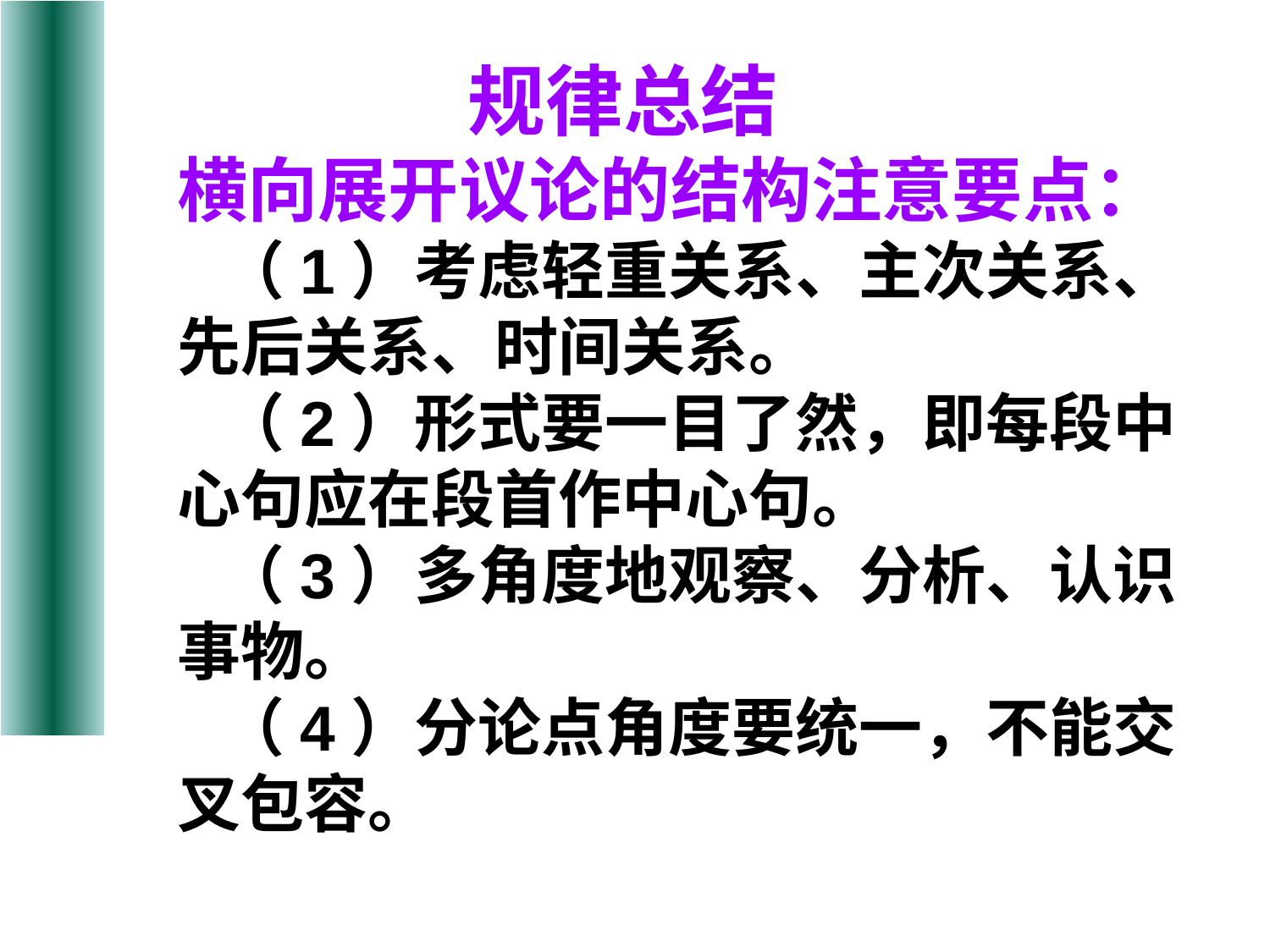

规律总结
横向展开议论的结构注意要点：
  （1）考虑轻重关系、主次关系、先后关系、时间关系。
  （2）形式要一目了然，即每段中心句应在段首作中心句。
  （3）多角度地观察、分析、认识事物。
  （4）分论点角度要统一，不能交叉包容。